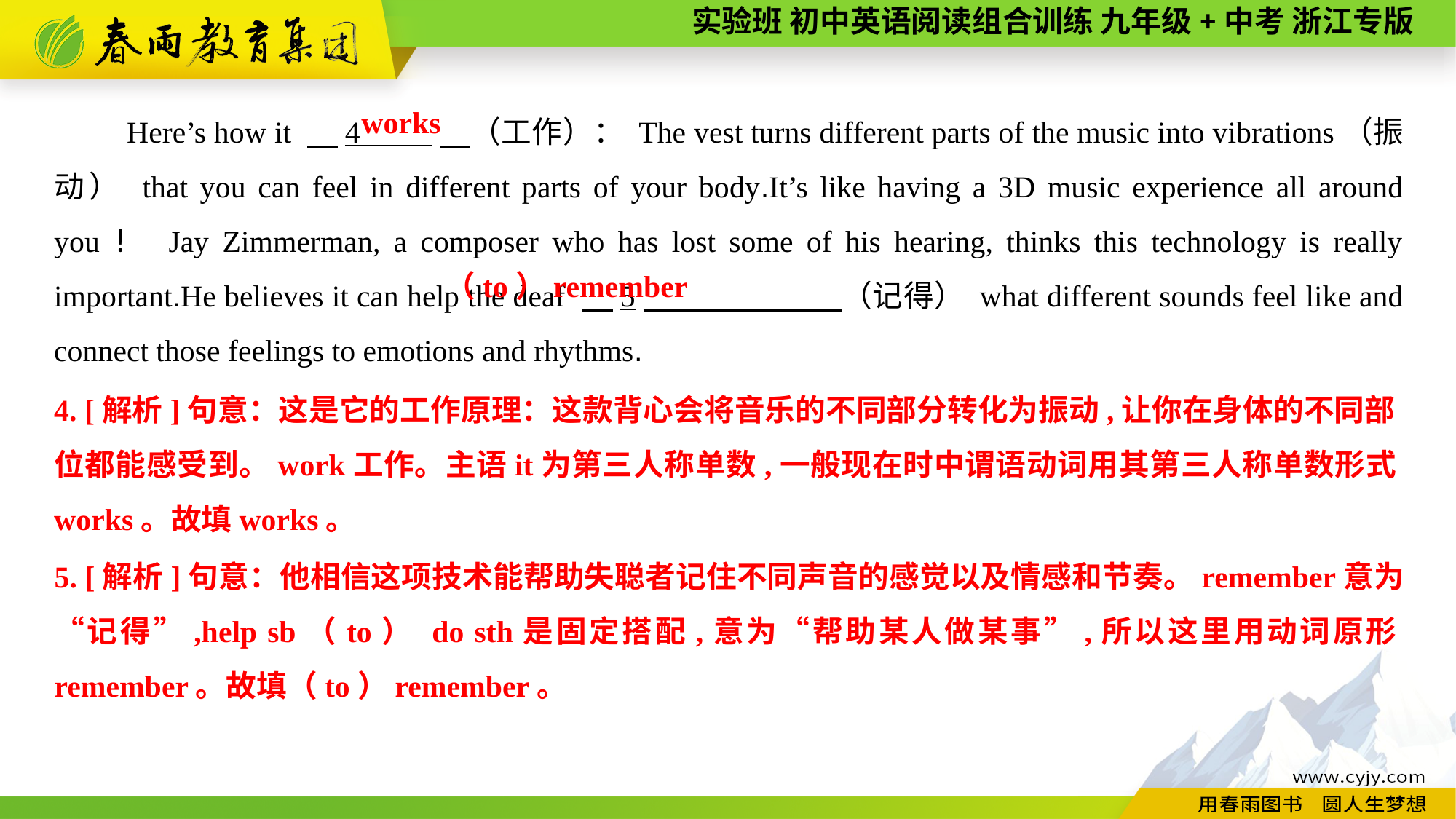

Here’s how it 　4         　（工作）： The vest turns different parts of the music into vibrations（振动） that you can feel in different parts of your body.It’s like having a 3D music experience all around you！ Jay Zimmerman, a composer who has lost some of his hearing, thinks this technology is really important.He believes it can help the deaf 　5　                       （记得） what different sounds feel like and connect those feelings to emotions and rhythms.
 works
（to）remember
4. [解析]句意：这是它的工作原理：这款背心会将音乐的不同部分转化为振动,让你在身体的不同部
位都能感受到。work工作。主语it为第三人称单数,一般现在时中谓语动词用其第三人称单数形式works。故填works。
5. [解析]句意：他相信这项技术能帮助失聪者记住不同声音的感觉以及情感和节奏。remember意为“记得”,help sb（to） do sth是固定搭配,意为“帮助某人做某事”,所以这里用动词原形remember。故填（to）remember。